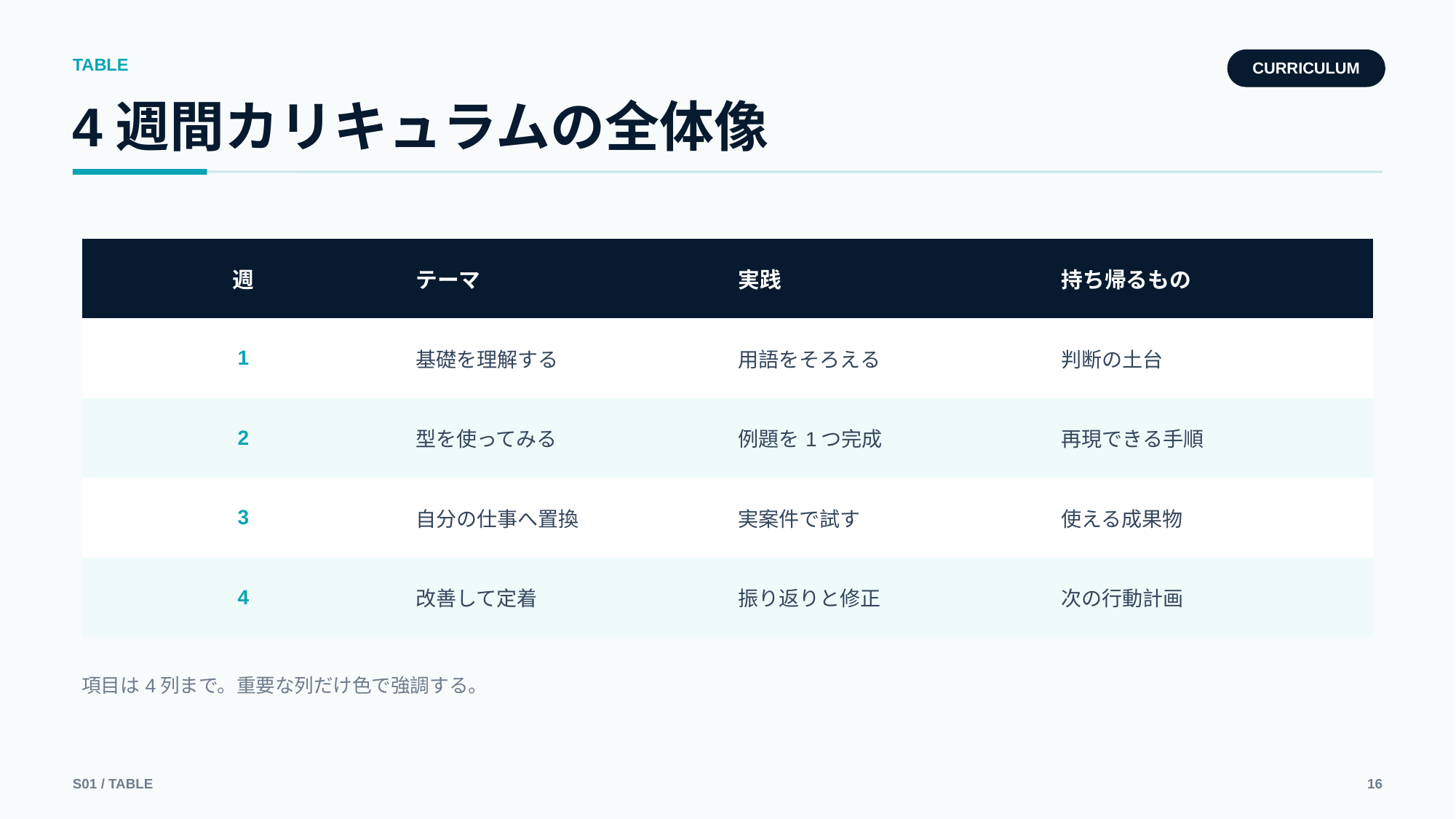

TABLE
CURRICULUM
4週間カリキュラムの全体像

| 週 | テーマ | 実践 | 持ち帰るもの |
| --- | --- | --- | --- |
| 1 | 基礎を理解する | 用語をそろえる | 判断の土台 |
| 2 | 型を使ってみる | 例題を1つ完成 | 再現できる手順 |
| 3 | 自分の仕事へ置換 | 実案件で試す | 使える成果物 |
| 4 | 改善して定着 | 振り返りと修正 | 次の行動計画 |
項目は4列まで。重要な列だけ色で強調する。
S01 / TABLE
16